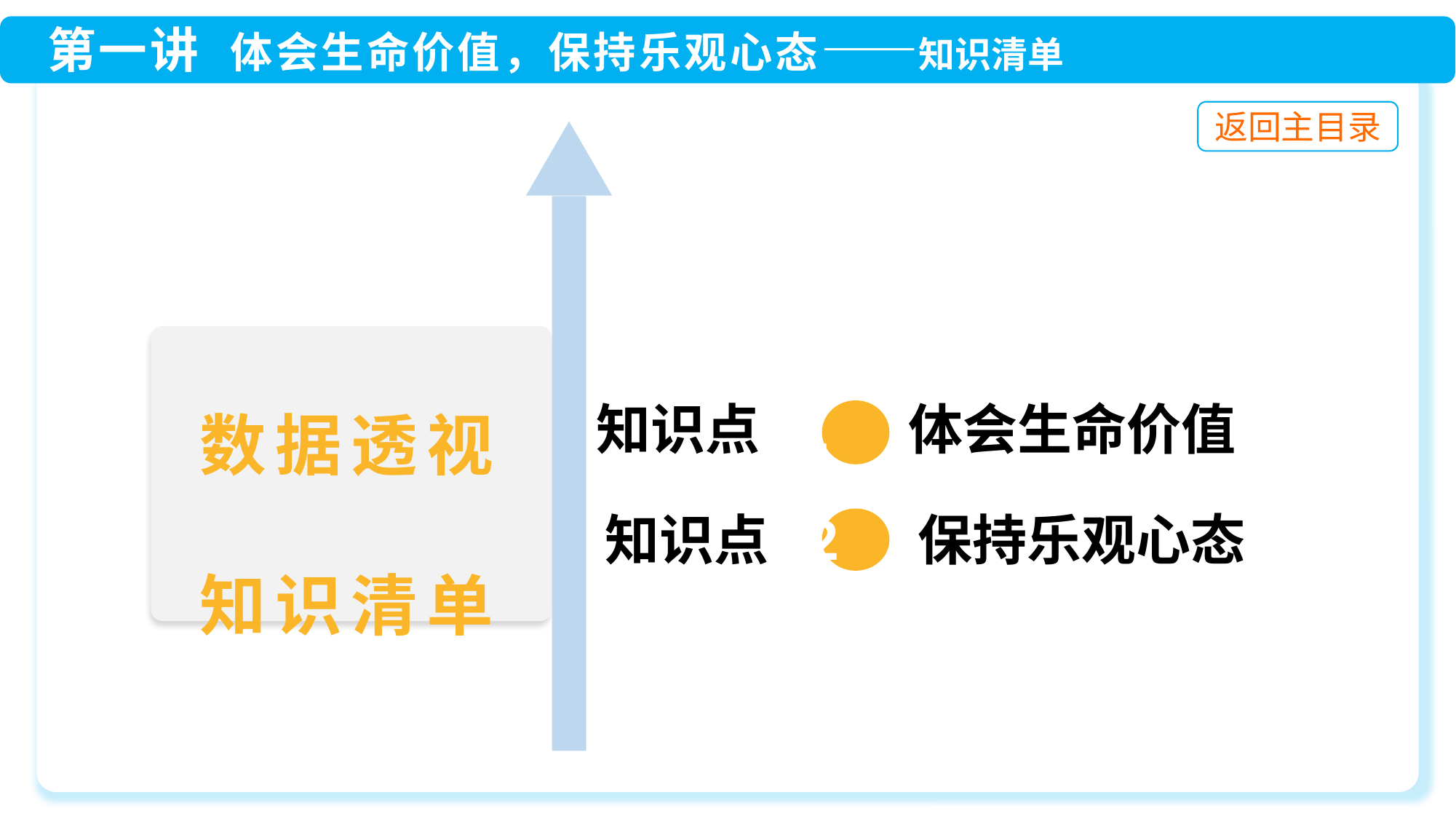

知识点  1  体会生命价值
  知识点  2  保持乐观心态
数据透视
知识清单